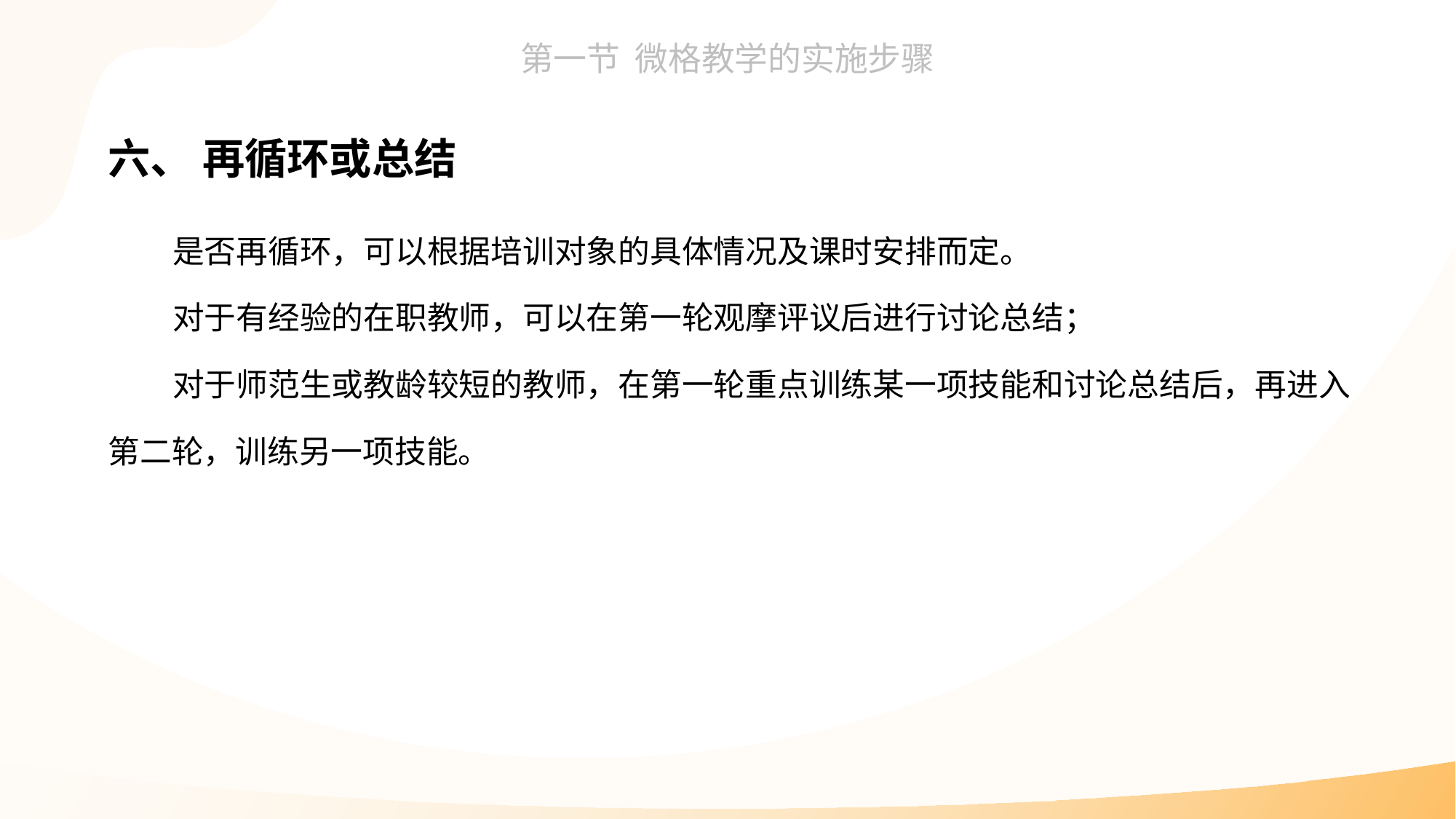

六、 再循环或总结
是否再循环，可以根据培训对象的具体情况及课时安排而定。
对于有经验的在职教师，可以在第一轮观摩评议后进行讨论总结；
对于师范生或教龄较短的教师，在第一轮重点训练某一项技能和讨论总结后，再进入第二轮，训练另一项技能。